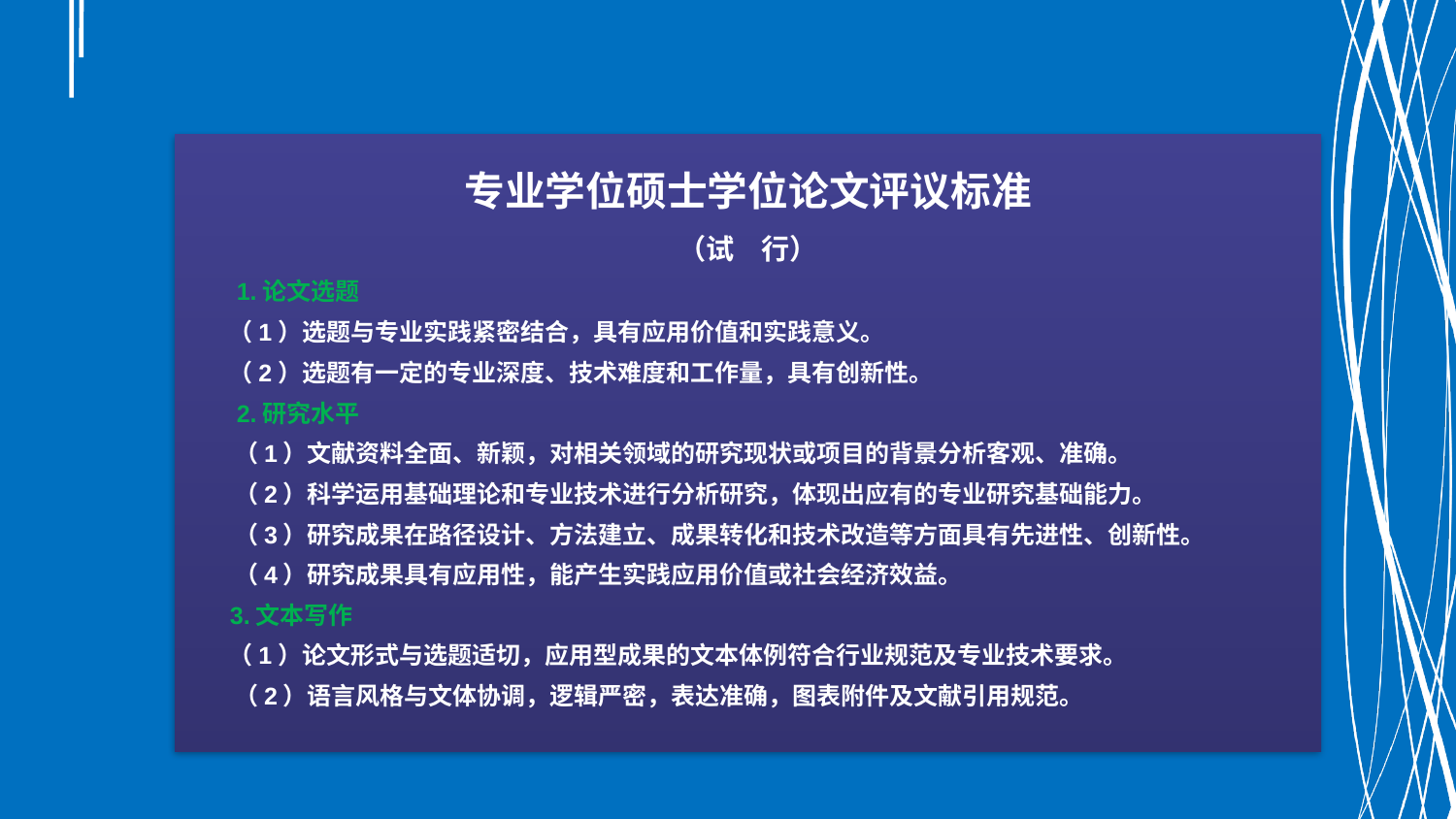

专业学位硕士学位论文评议标准
（试    行）
       1.论文选题
      （1）选题与专业实践紧密结合，具有应用价值和实践意义。
      （2）选题有一定的专业深度、技术难度和工作量，具有创新性。
       2.研究水平
       （1）文献资料全面、新颖，对相关领域的研究现状或项目的背景分析客观、准确。
       （2）科学运用基础理论和专业技术进行分析研究，体现出应有的专业研究基础能力。
       （3）研究成果在路径设计、方法建立、成果转化和技术改造等方面具有先进性、创新性。
       （4）研究成果具有应用性，能产生实践应用价值或社会经济效益。
      3.文本写作
      （1）论文形式与选题适切，应用型成果的文本体例符合行业规范及专业技术要求。
       （2）语言风格与文体协调，逻辑严密，表达准确，图表附件及文献引用规范。